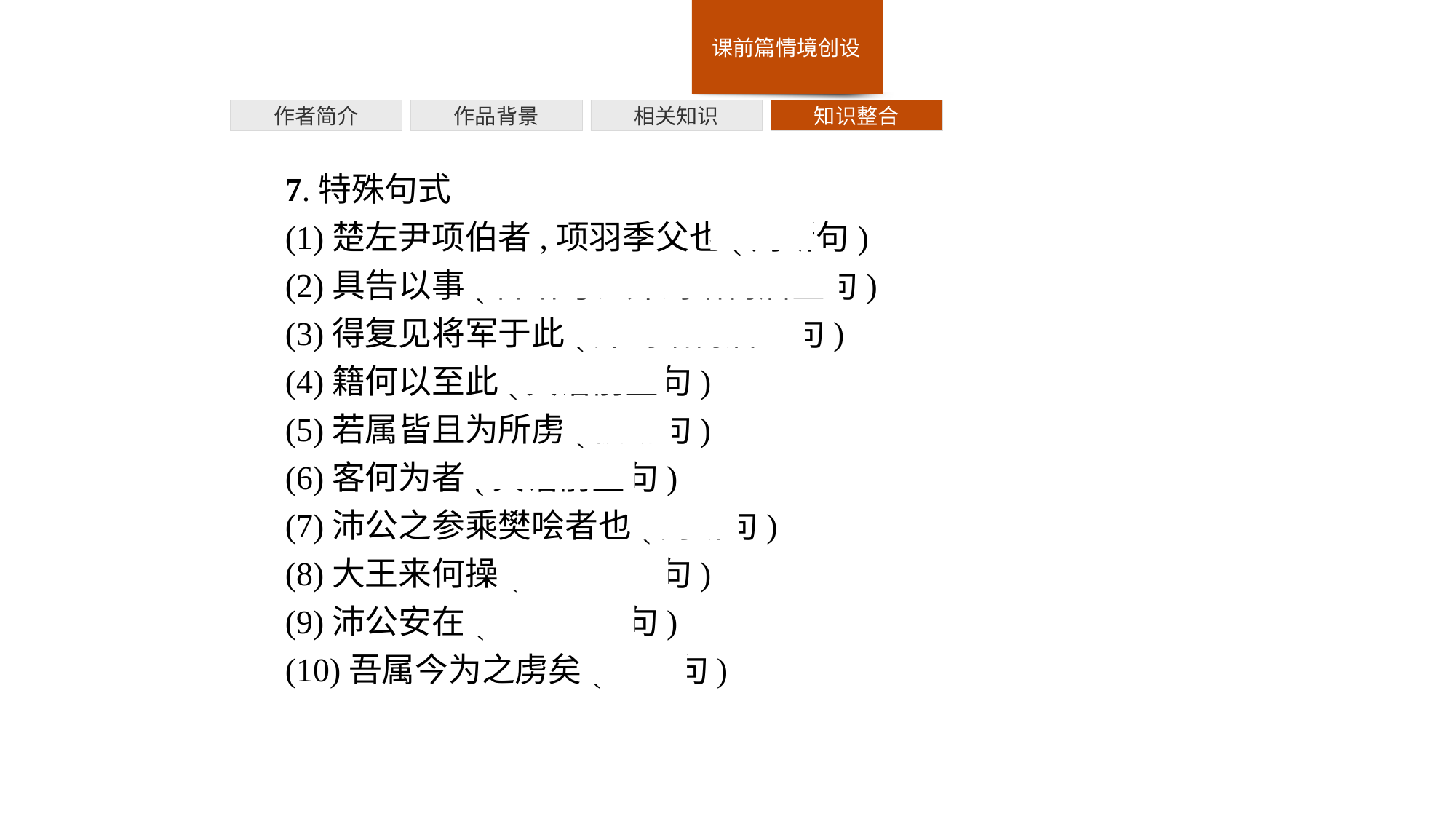

作者简介
作品背景
相关知识
知识整合
7.特殊句式
(1)楚左尹项伯者,项羽季父也(判断句)
(2)具告以事(省略句、介词结构后置句)
(3)得复见将军于此(介词结构后置句)
(4)籍何以至此(宾语前置句)
(5)若属皆且为所虏(被动句)
(6)客何为者(宾语前置句)
(7)沛公之参乘樊哙者也(判断句)
(8)大王来何操(宾语前置句)
(9)沛公安在(宾语前置句)
(10)吾属今为之虏矣(被动句)